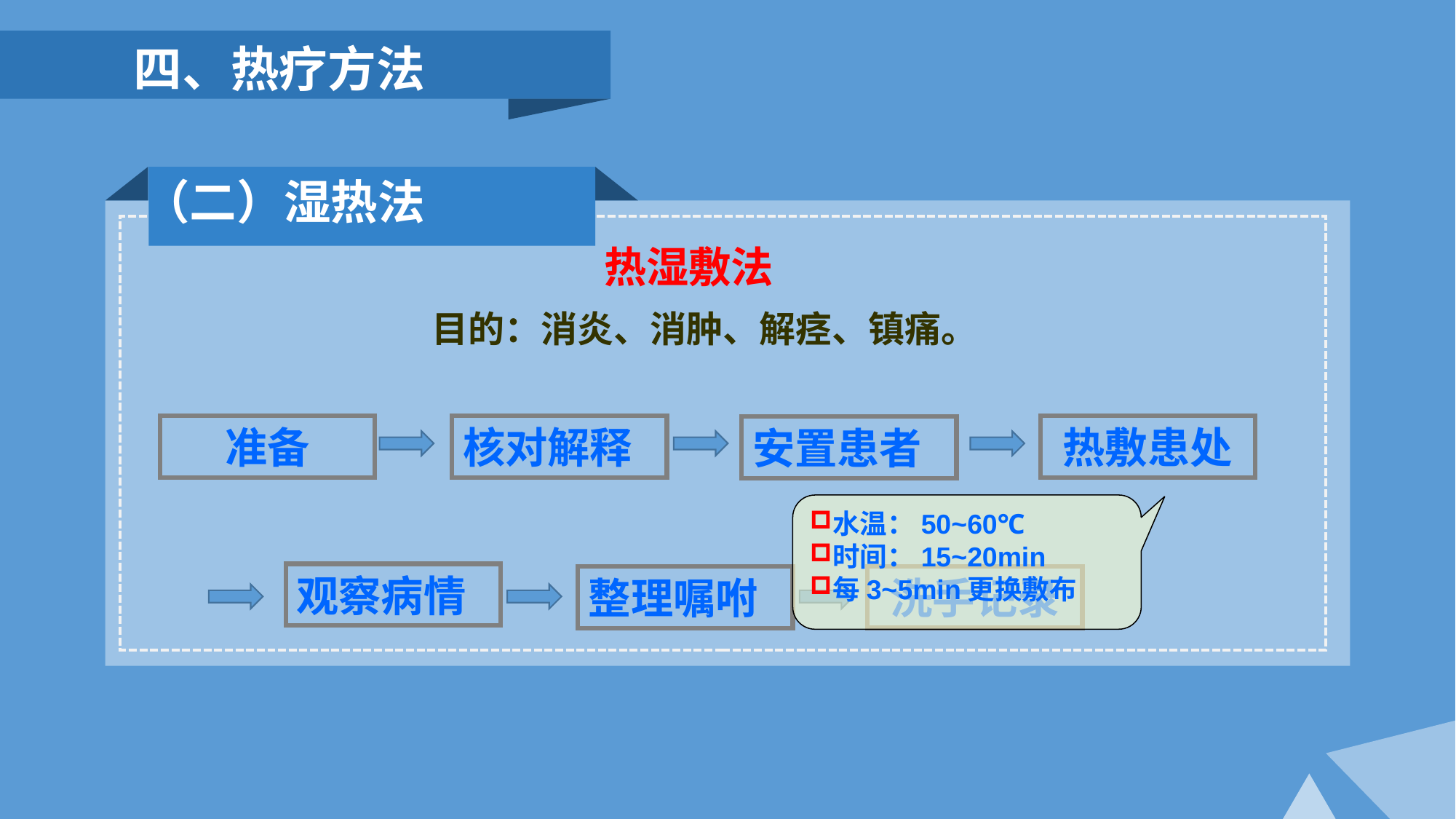

四、热疗方法

       （二）湿热法

热湿敷法
目的：消炎、消肿、解痉、镇痛。

核对解释
热敷患处
准备
安置患者

水温：50~60℃
时间：15~20min
每3~5min更换敷布
观察病情
洗手记录
整理嘱咐